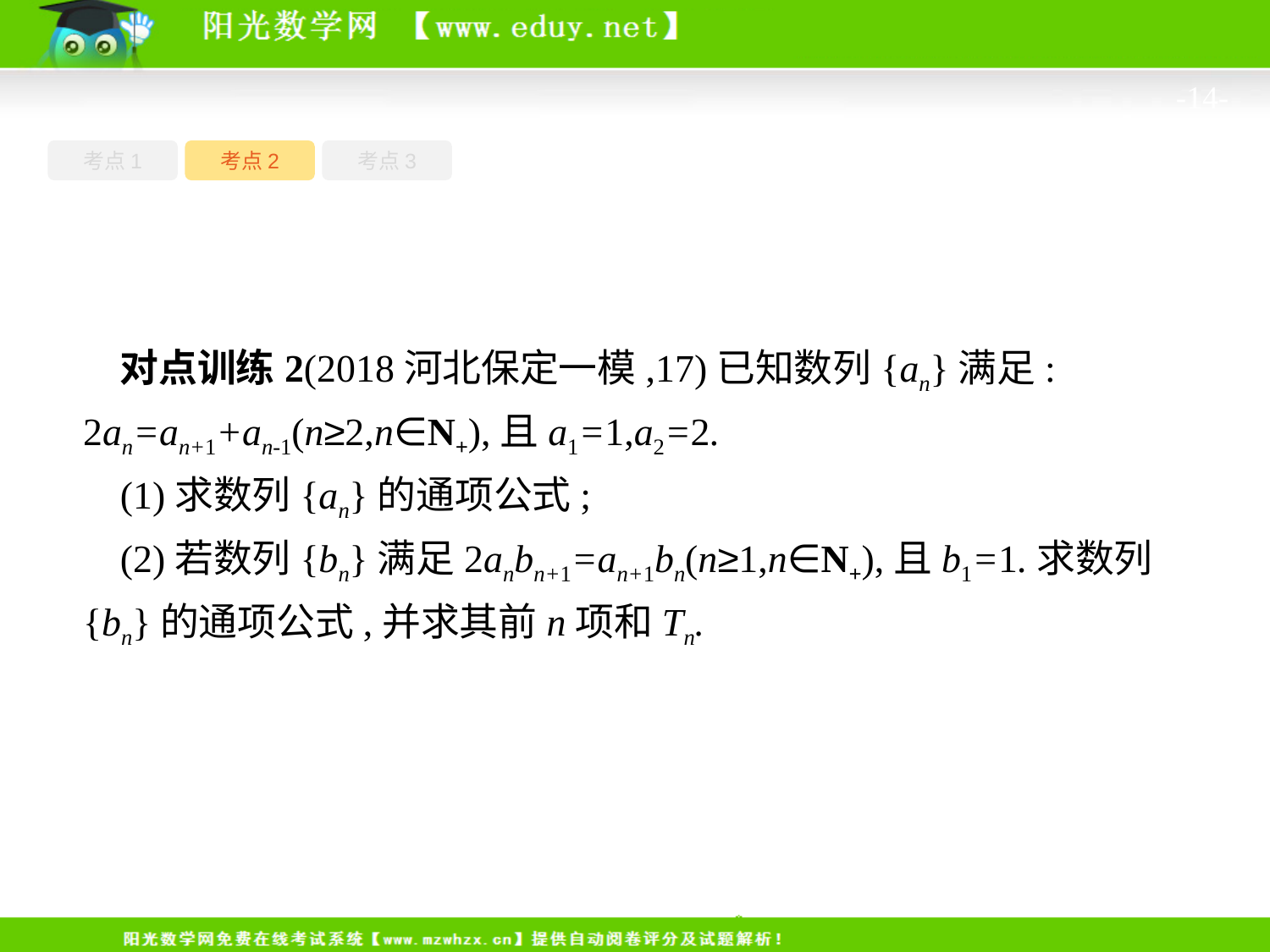

-14-
考点1
考点3
考点2
对点训练2(2018河北保定一模,17)已知数列{an}满足: 2an=an+1+an-1(n≥2,n∈N+),且a1=1,a2=2.
(1)求数列{an}的通项公式;
(2)若数列{bn}满足2anbn+1=an+1bn(n≥1,n∈N+),且b1=1.求数列{bn}的通项公式,并求其前n项和Tn.